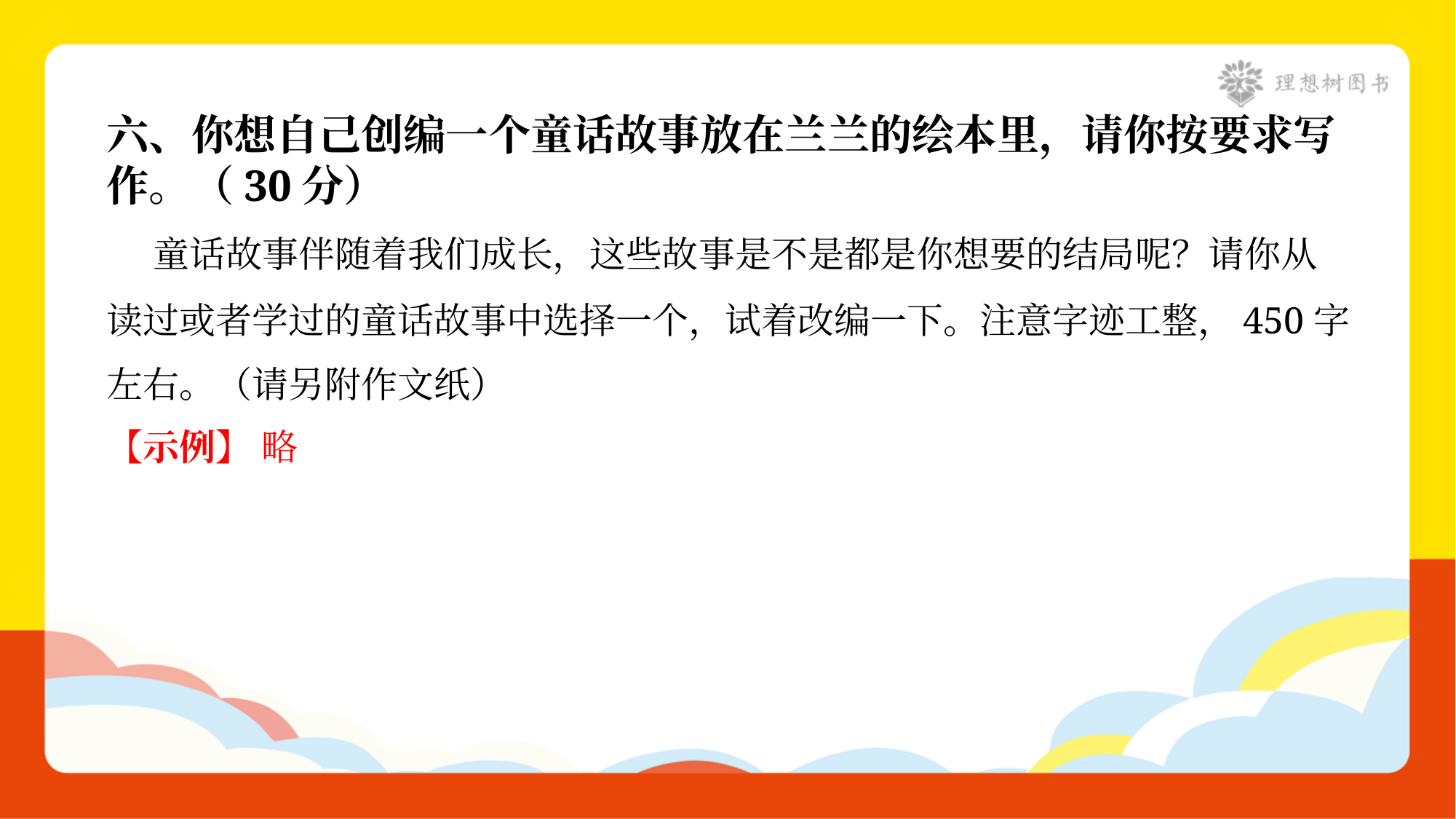

六、你想自己创编一个童话故事放在兰兰的绘本里，请你按要求写
作。（30分）
    童话故事伴随着我们成长，这些故事是不是都是你想要的结局呢？请你从
读过或者学过的童话故事中选择一个，试着改编一下。注意字迹工整，450字
左右。（请另附作文纸）
【示例】 略